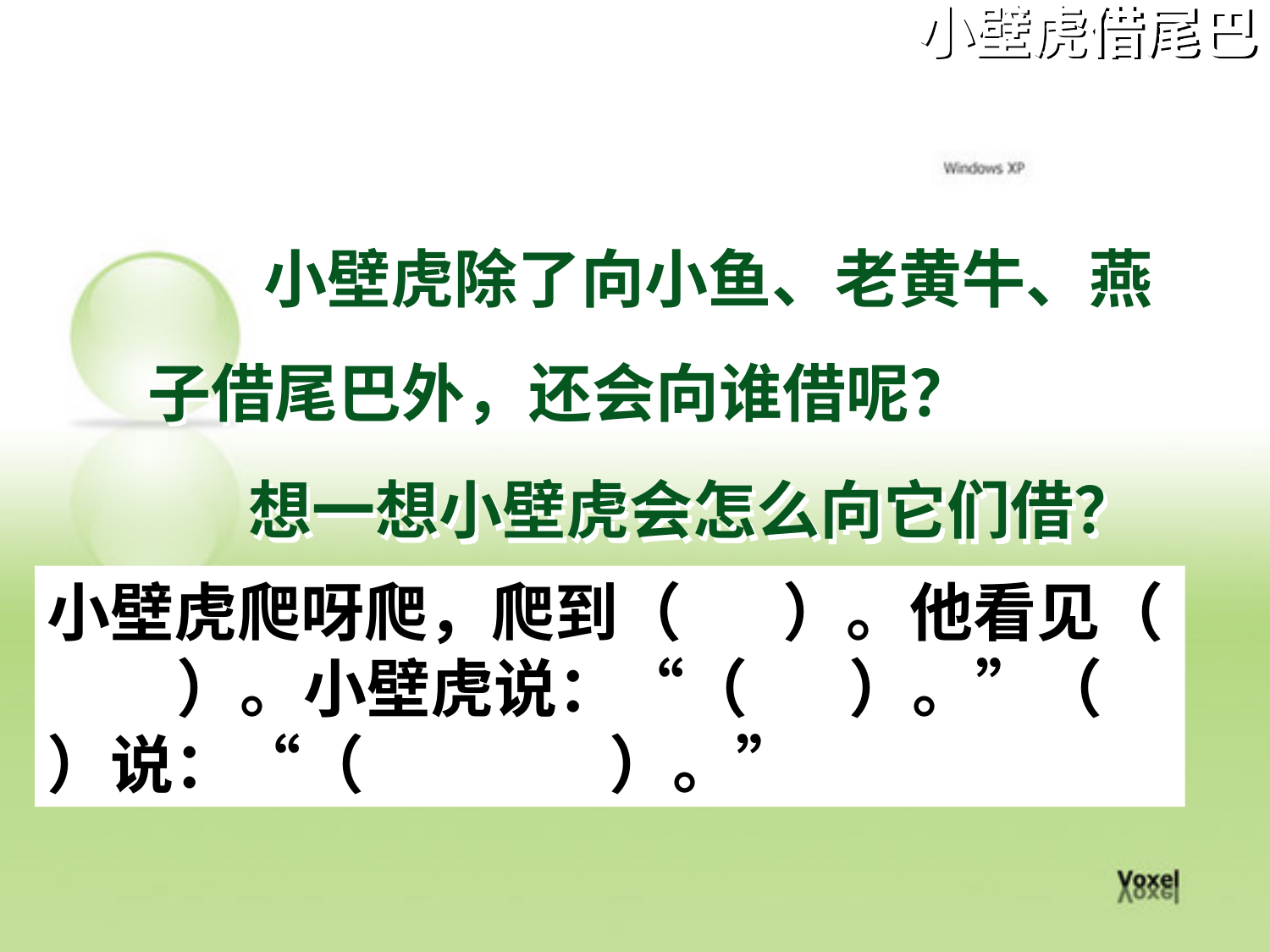

小壁虎借尾巴
       小壁虎除了向小鱼、老黄牛、燕子借尾巴外，还会向谁借呢？
       想一想小壁虎会怎么向它们借？
小壁虎爬呀爬，爬到（       ）。他看见（          ）。小壁虎说：“（       ）。”（     ）说：“（                 ）。”